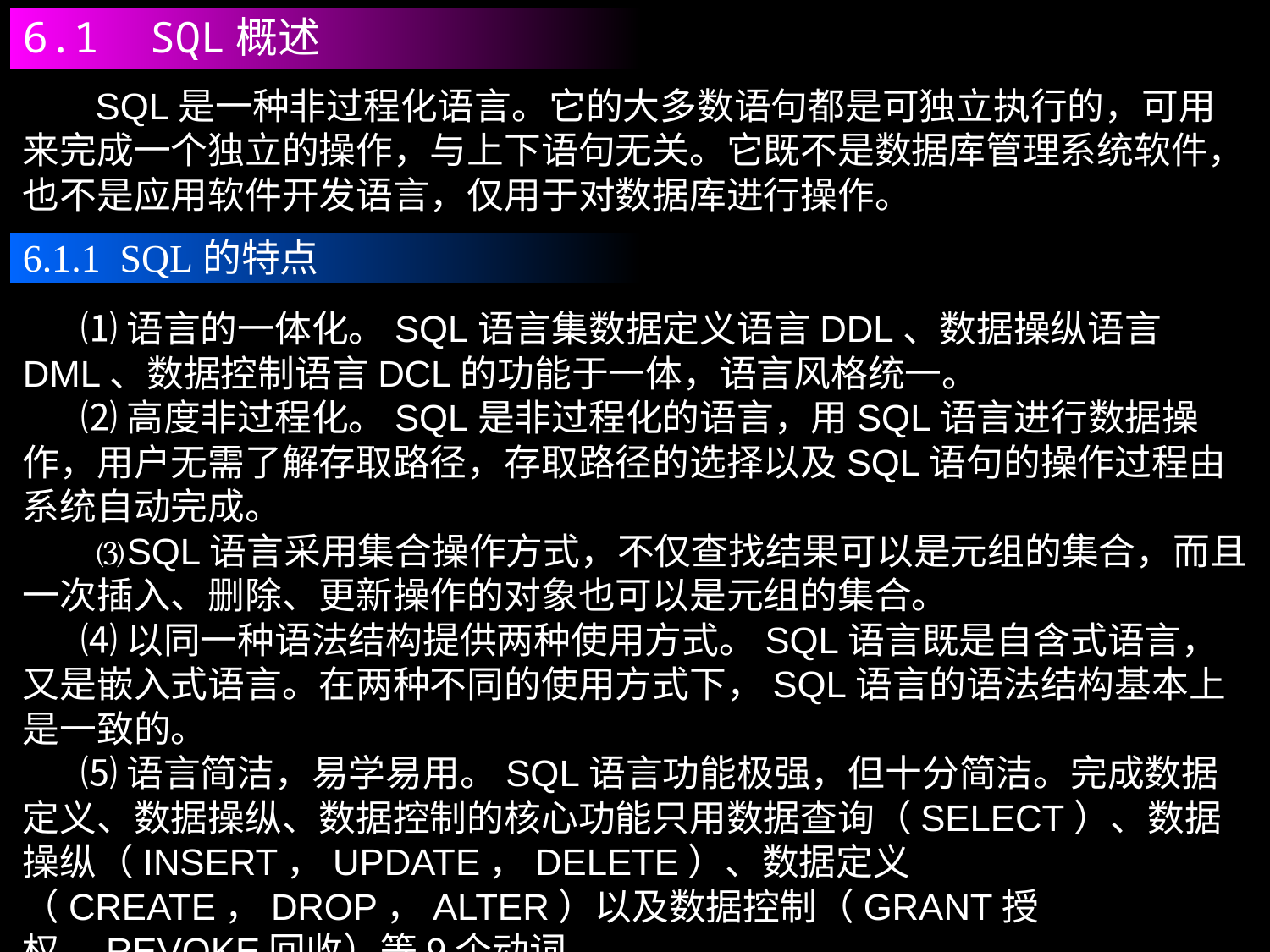

6.1  SQL概述
       SQL是一种非过程化语言。它的大多数语句都是可独立执行的，可用来完成一个独立的操作，与上下语句无关。它既不是数据库管理系统软件，也不是应用软件开发语言，仅用于对数据库进行操作。
6.1.1  SQL的特点
       ⑴语言的一体化。SQL语言集数据定义语言DDL、数据操纵语言DML、数据控制语言DCL的功能于一体，语言风格统一。
       ⑵高度非过程化。SQL是非过程化的语言，用SQL语言进行数据操作，用户无需了解存取路径，存取路径的选择以及SQL语句的操作过程由系统自动完成。
       ⑶SQL语言采用集合操作方式，不仅查找结果可以是元组的集合，而且一次插入、删除、更新操作的对象也可以是元组的集合。
       ⑷以同一种语法结构提供两种使用方式。SQL语言既是自含式语言，又是嵌入式语言。在两种不同的使用方式下，SQL语言的语法结构基本上是一致的。
       ⑸语言简洁，易学易用。SQL语言功能极强，但十分简洁。完成数据定义、数据操纵、数据控制的核心功能只用数据查询（SELECT）、数据操纵（INSERT，UPDATE，DELETE）、数据定义（CREATE，DROP，ALTER）以及数据控制（GRANT授权，REVOKE回收）等9个动词。